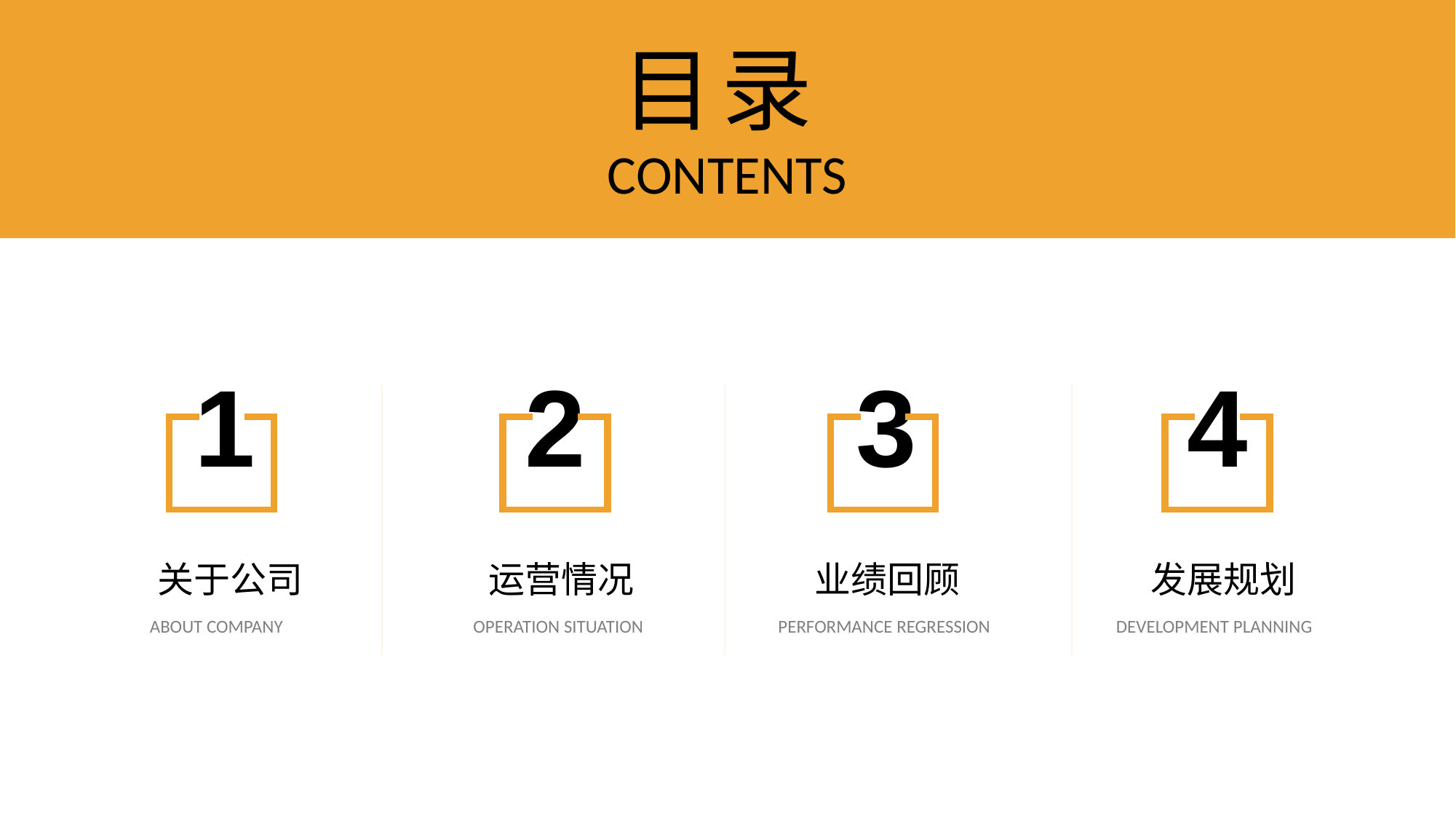

目录
CONTENTS
1

2
3
4

 关于公司
 运营情况
 业绩回顾
 发展规划
ABOUT COMPANY
OPERATION SITUATION
PERFORMANCE REGRESSION
DEVELOPMENT PLANNING